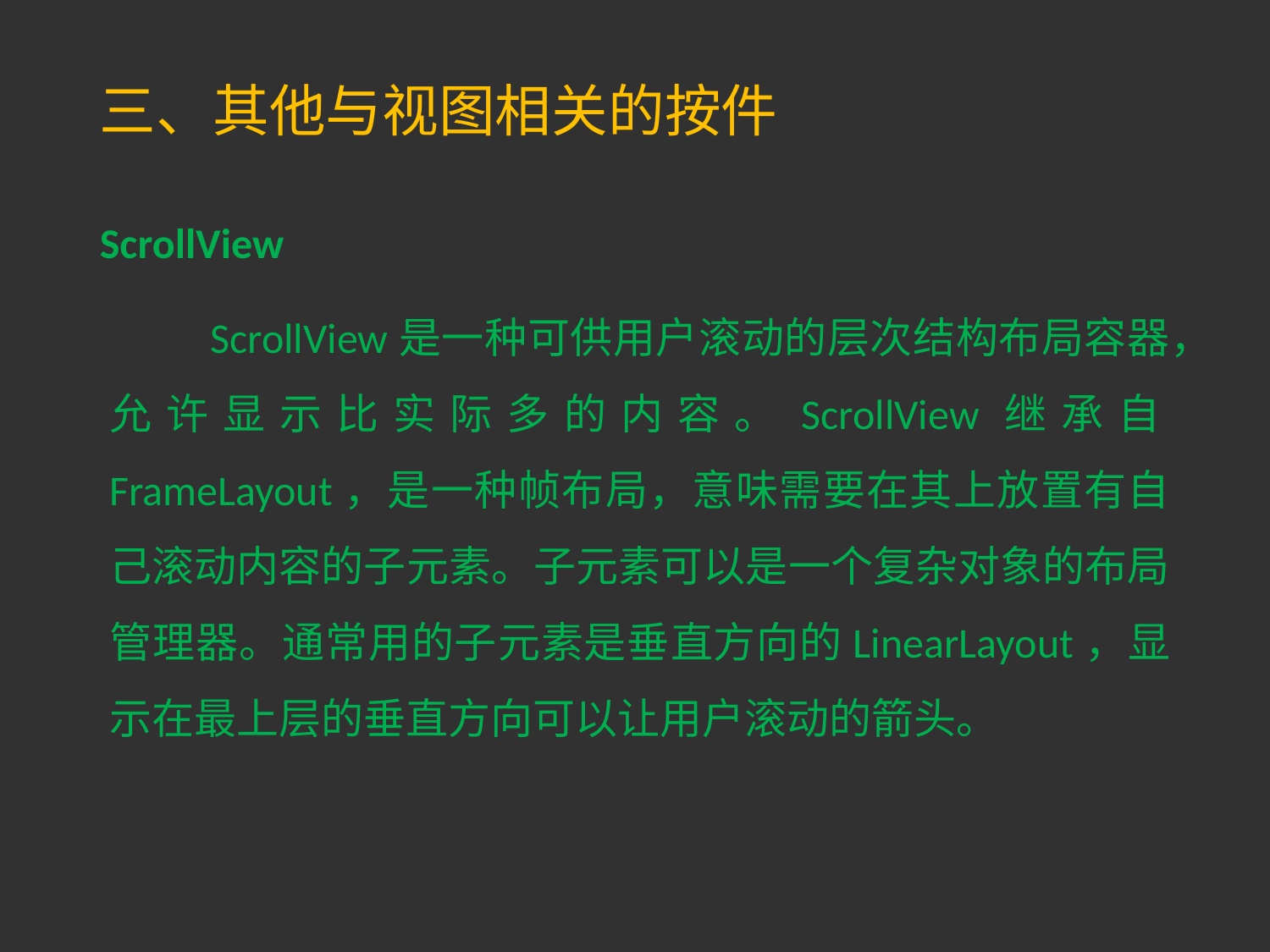

# 三、其他与视图相关的按件
ScrollView
          ScrollView是一种可供用户滚动的层次结构布局容器，允许显示比实际多的内容。ScrollView继承自FrameLayout，是一种帧布局，意味需要在其上放置有自己滚动内容的子元素。子元素可以是一个复杂对象的布局管理器。通常用的子元素是垂直方向的LinearLayout，显示在最上层的垂直方向可以让用户滚动的箭头。